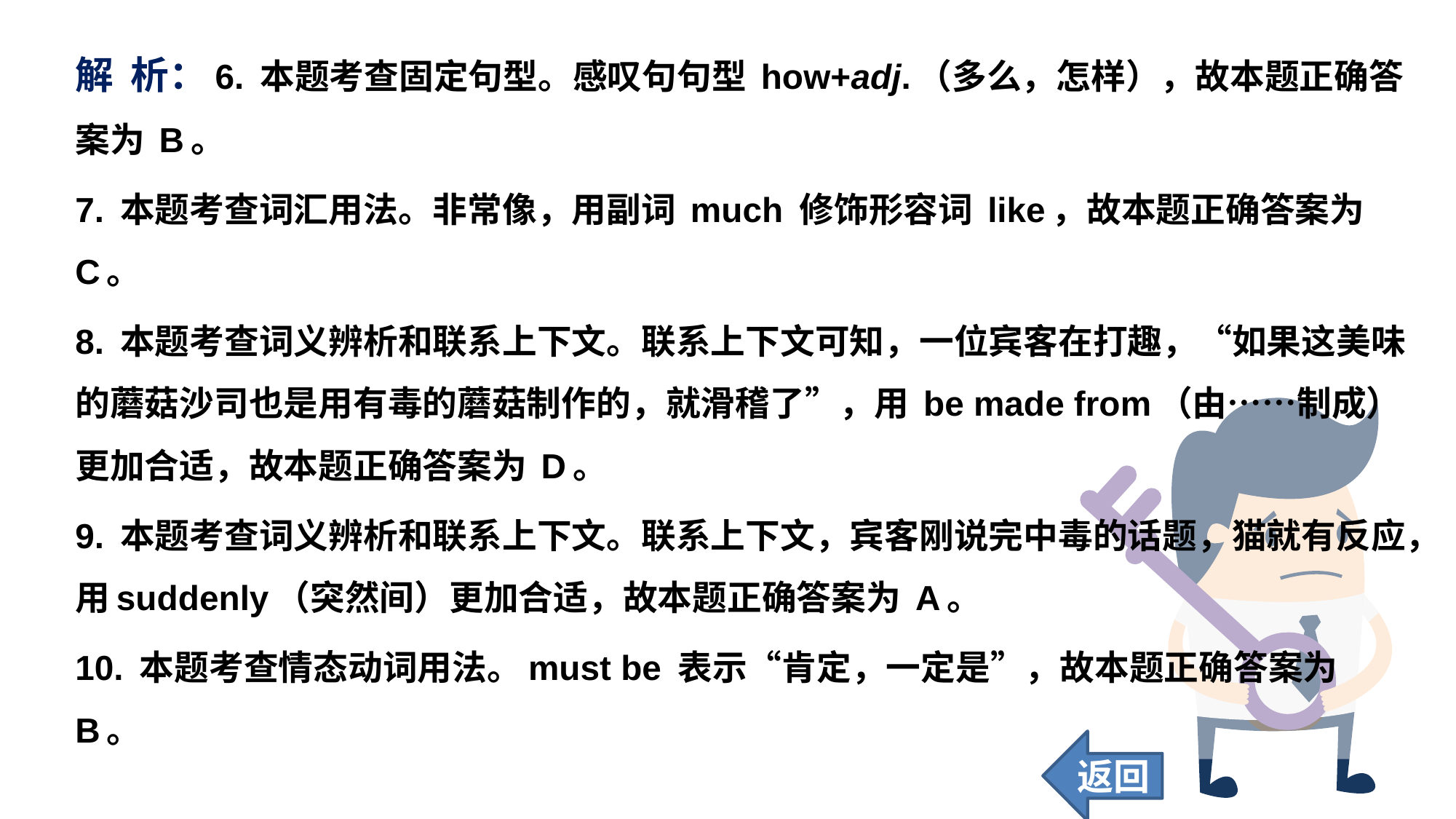

解  析：6. 本题考查固定句型。感叹句句型 how+adj.（多么，怎样），故本题正确答案为 B。
7. 本题考查词汇用法。非常像，用副词 much 修饰形容词 like，故本题正确答案为 C。
8. 本题考查词义辨析和联系上下文。联系上下文可知，一位宾客在打趣，“如果这美味的蘑菇沙司也是用有毒的蘑菇制作的，就滑稽了”，用 be made from（由……制成）更加合适，故本题正确答案为 D。
9. 本题考查词义辨析和联系上下文。联系上下文，宾客刚说完中毒的话题，猫就有反应，用suddenly（突然间）更加合适，故本题正确答案为 A。
10. 本题考查情态动词用法。must be 表示“肯定，一定是”，故本题正确答案为 B。

返回
57